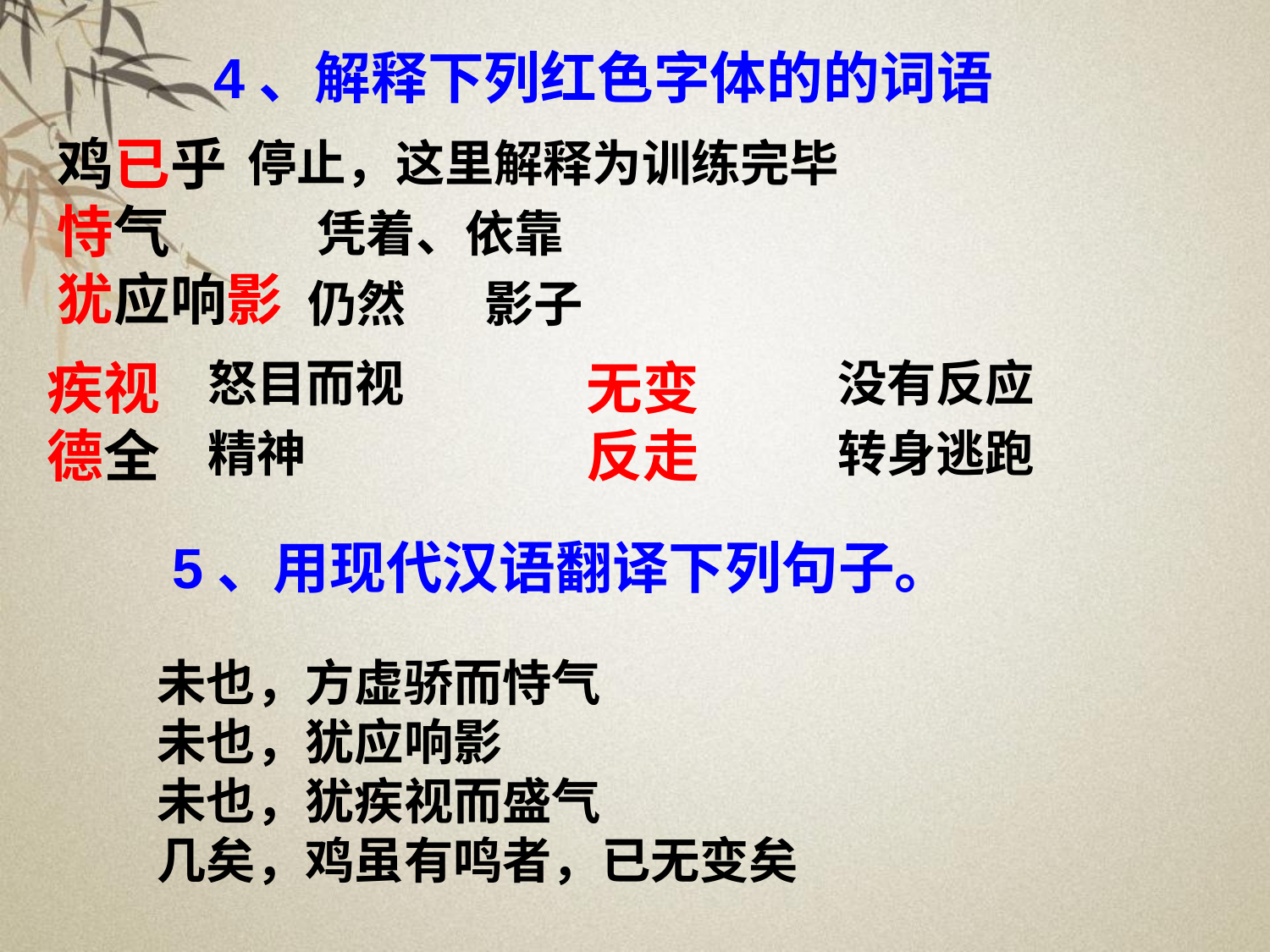

4、解释下列红色字体的的词语
鸡已乎
恃气
犹应响影
停止，这里解释为训练完毕
凭着、依靠
仍然       影子
疾视                                 无变
德全                                 反走
怒目而视
没有反应
精神
转身逃跑
5、用现代汉语翻译下列句子。
未也，方虚骄而恃气
未也，犹应响影
未也，犹疾视而盛气
几矣，鸡虽有鸣者，已无变矣